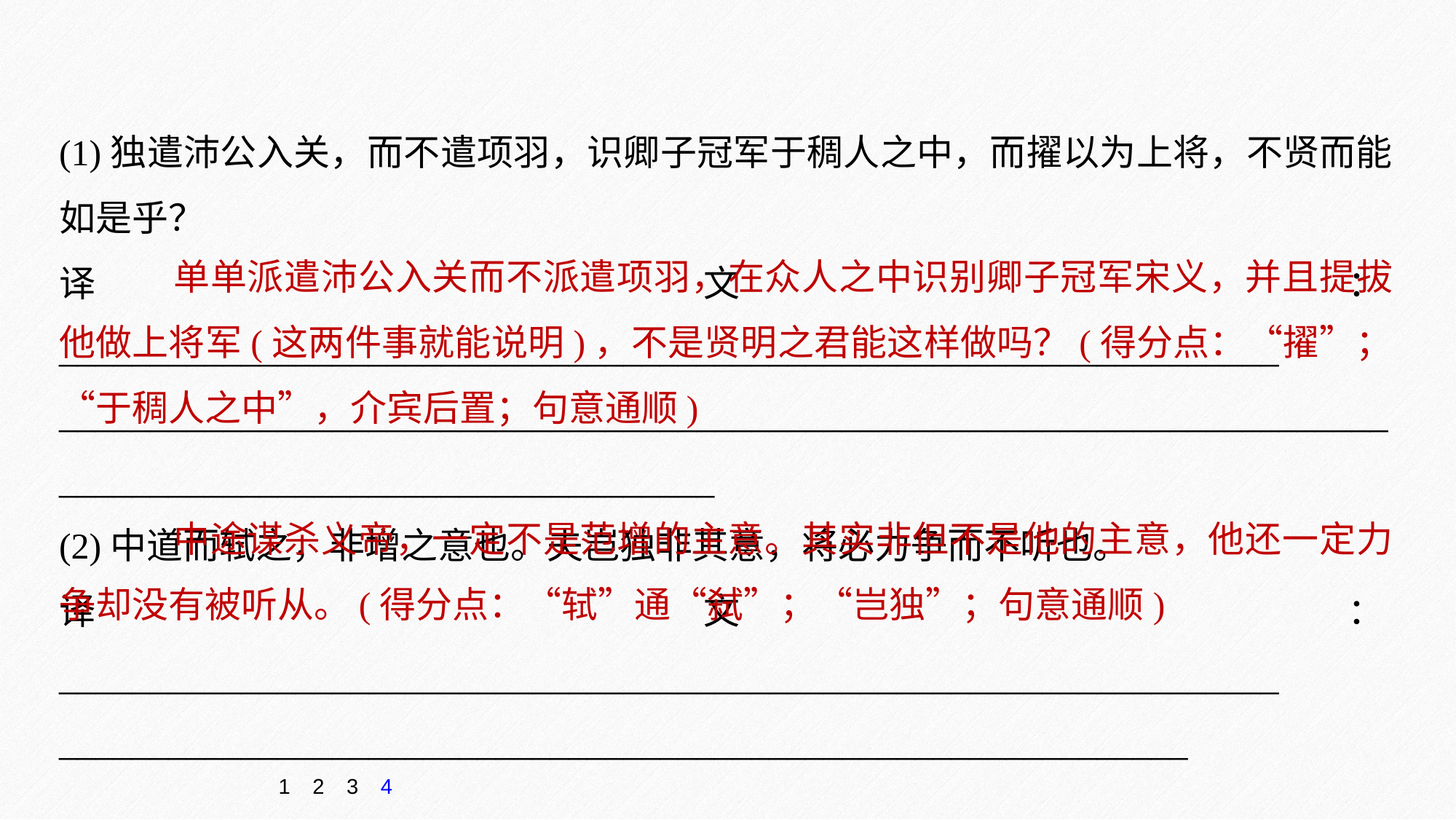

(1)独遣沛公入关，而不遣项羽，识卿子冠军于稠人之中，而擢以为上将，不贤而能如是乎？
译文：___________________________________________________________________
_____________________________________________________________________________________________________________
(2)中道而轼之，非增之意也。夫岂独非其意，将必力争而不听也。
译文：___________________________________________________________________
______________________________________________________________
            单单派遣沛公入关而不派遣项羽，在众人之中识别卿子冠军宋义，并且提拔他做上将军(这两件事就能说明)，不是贤明之君能这样做吗？(得分点：“擢”；“于稠人之中”，介宾后置；句意通顺)

            中途谋杀义帝，一定不是范增的主意。其实非但不是他的主意，他还一定力争却没有被听从。(得分点：“轼”通“弑”；“岂独”；句意通顺)
1
2
3
4